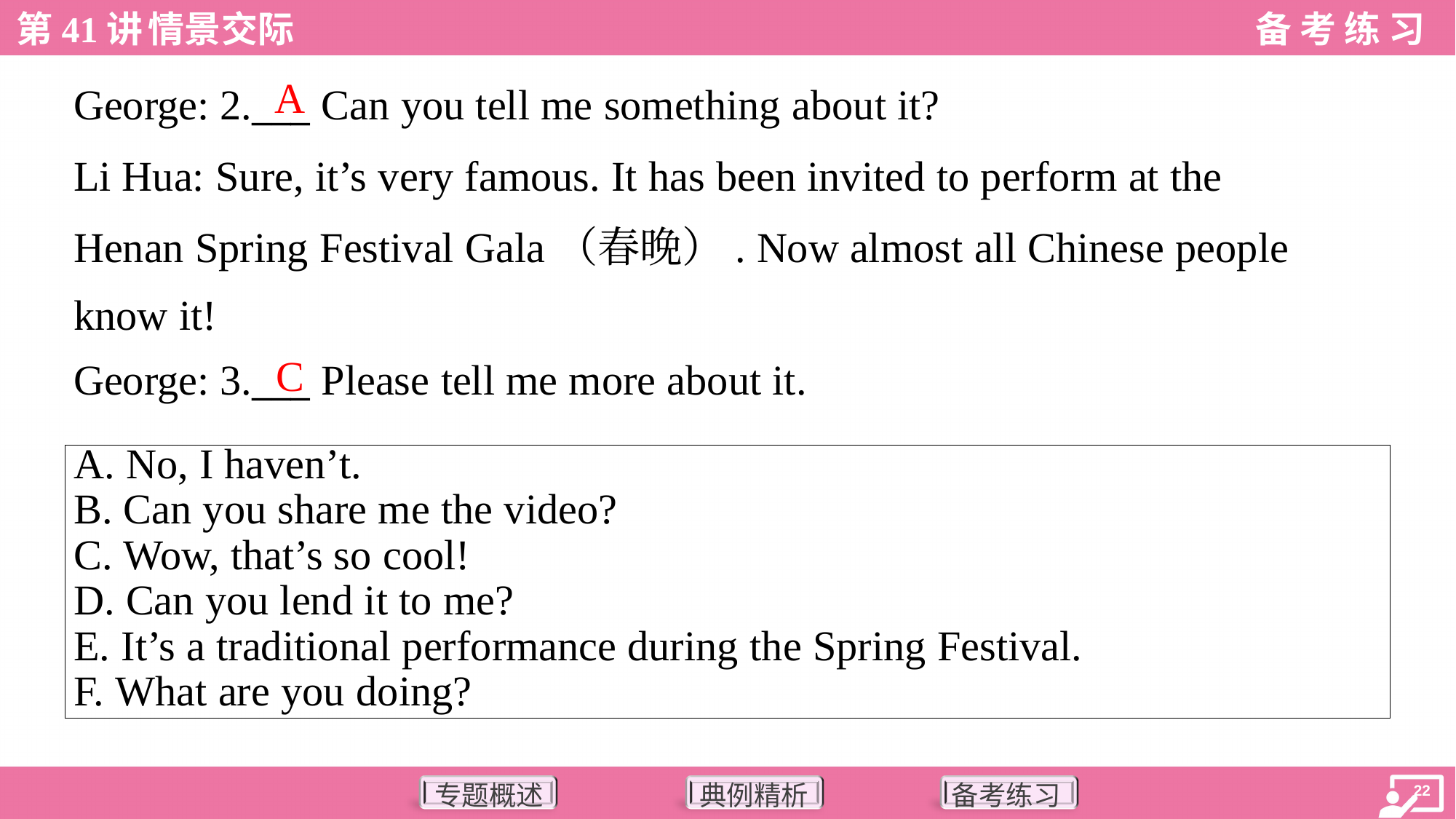

A
George: 2.___ Can you tell me something about it?
Li Hua: Sure, it’s very famous. It has been invited to perform at the
Henan Spring Festival Gala（春晚）. Now almost all Chinese people
know it!
C
George: 3.___ Please tell me more about it.
| A. No, I haven’t. B. Can you share me the video? C. Wow, that’s so cool! D. Can you lend it to me? E. It’s a traditional performance during the Spring Festival. F. What are you doing? |
| --- |